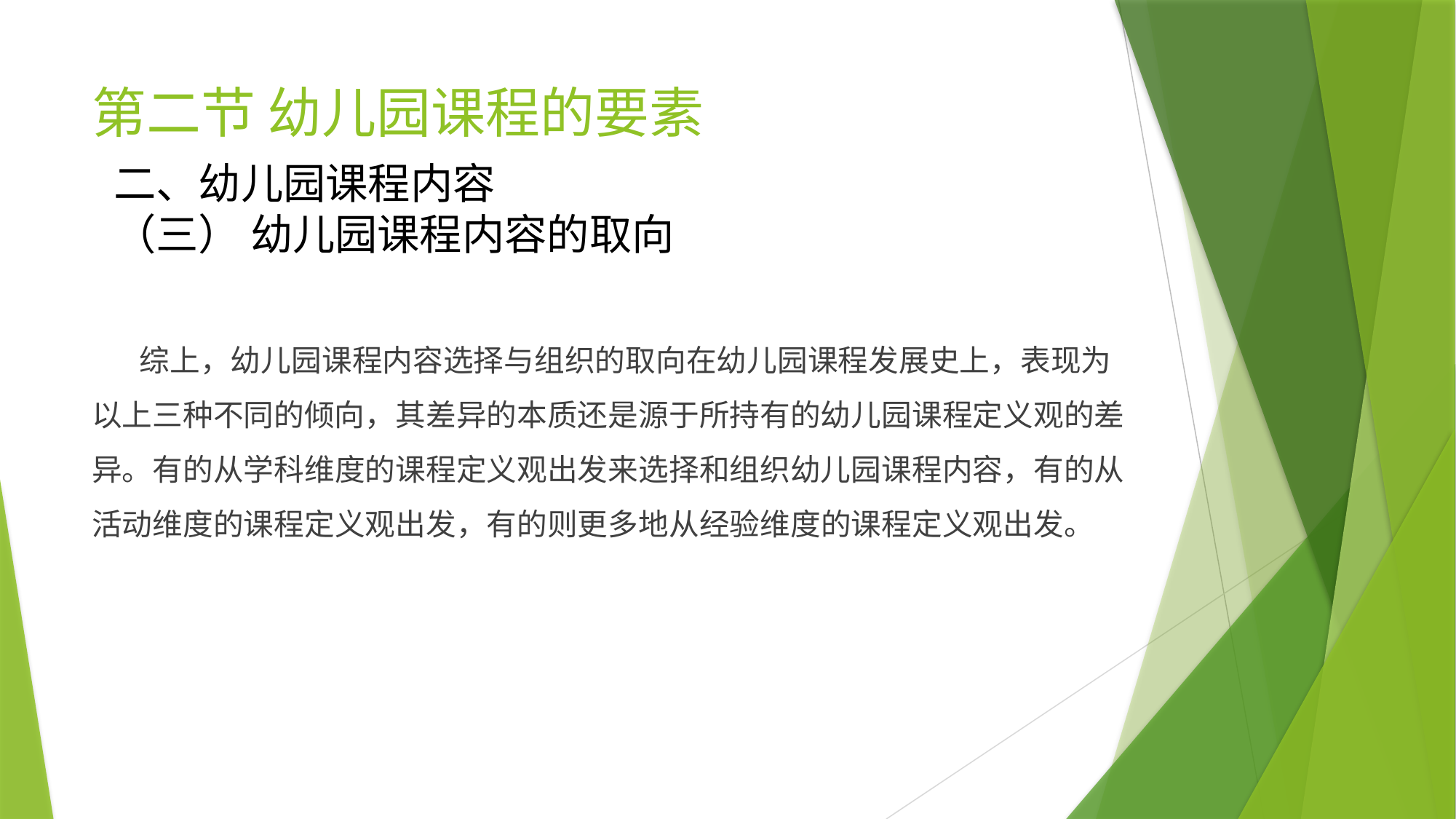

# 第二节 幼儿园课程的要素
二、幼儿园课程内容
（三） 幼儿园课程内容的取向
      综上，幼儿园课程内容选择与组织的取向在幼儿园课程发展史上，表现为以上三种不同的倾向，其差异的本质还是源于所持有的幼儿园课程定义观的差异。有的从学科维度的课程定义观出发来选择和组织幼儿园课程内容，有的从活动维度的课程定义观出发，有的则更多地从经验维度的课程定义观出发。